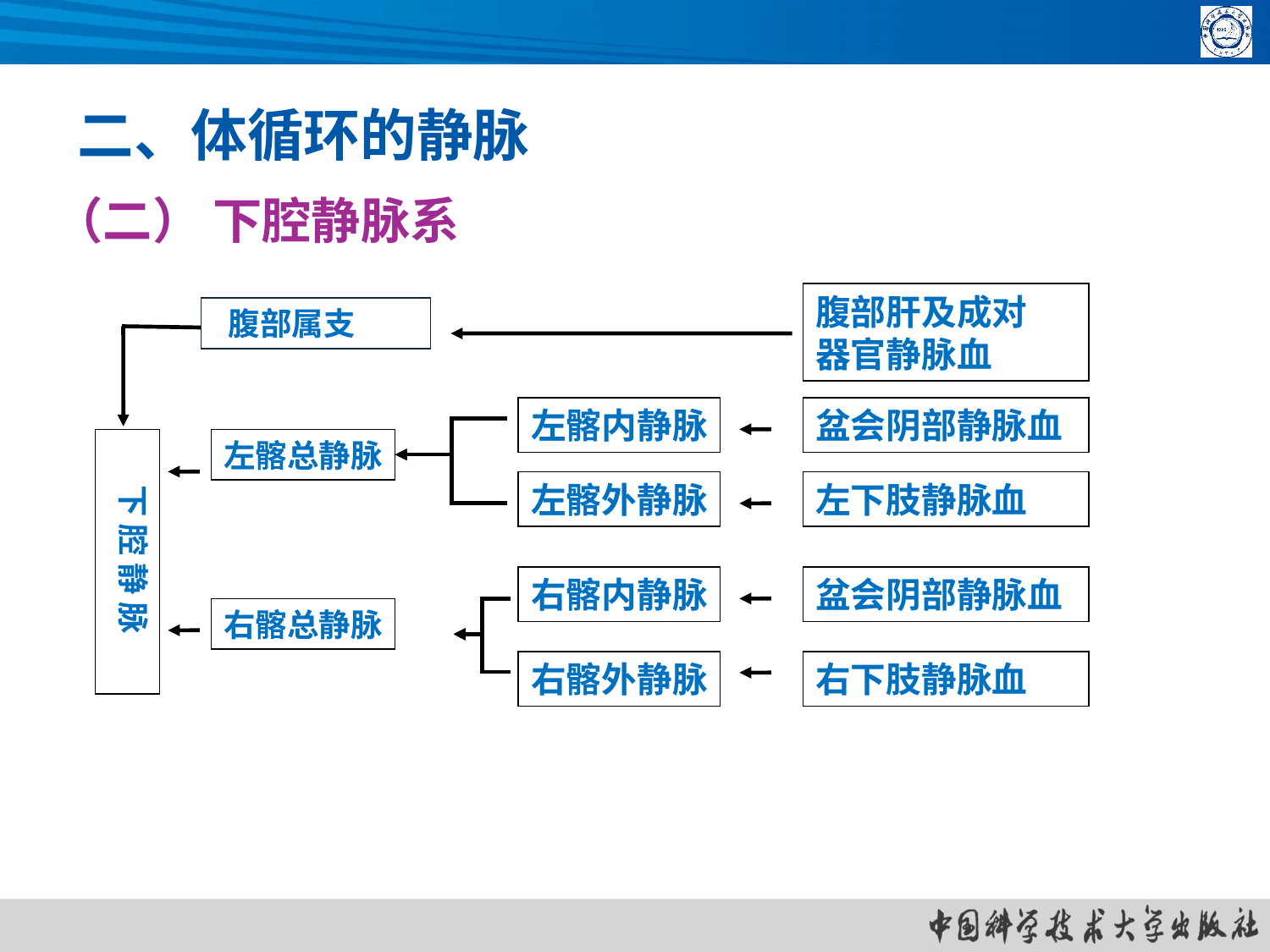

二、体循环的静脉
（二） 下腔静脉系
腹部肝及成对
器官静脉血
 腹部属支

左髂内静脉
盆会阴部静脉血
     下 腔 静 脉
左髂总静脉

左髂外静脉
左下肢静脉血

右髂内静脉
盆会阴部静脉血
右髂总静脉

右髂外静脉
右下肢静脉血